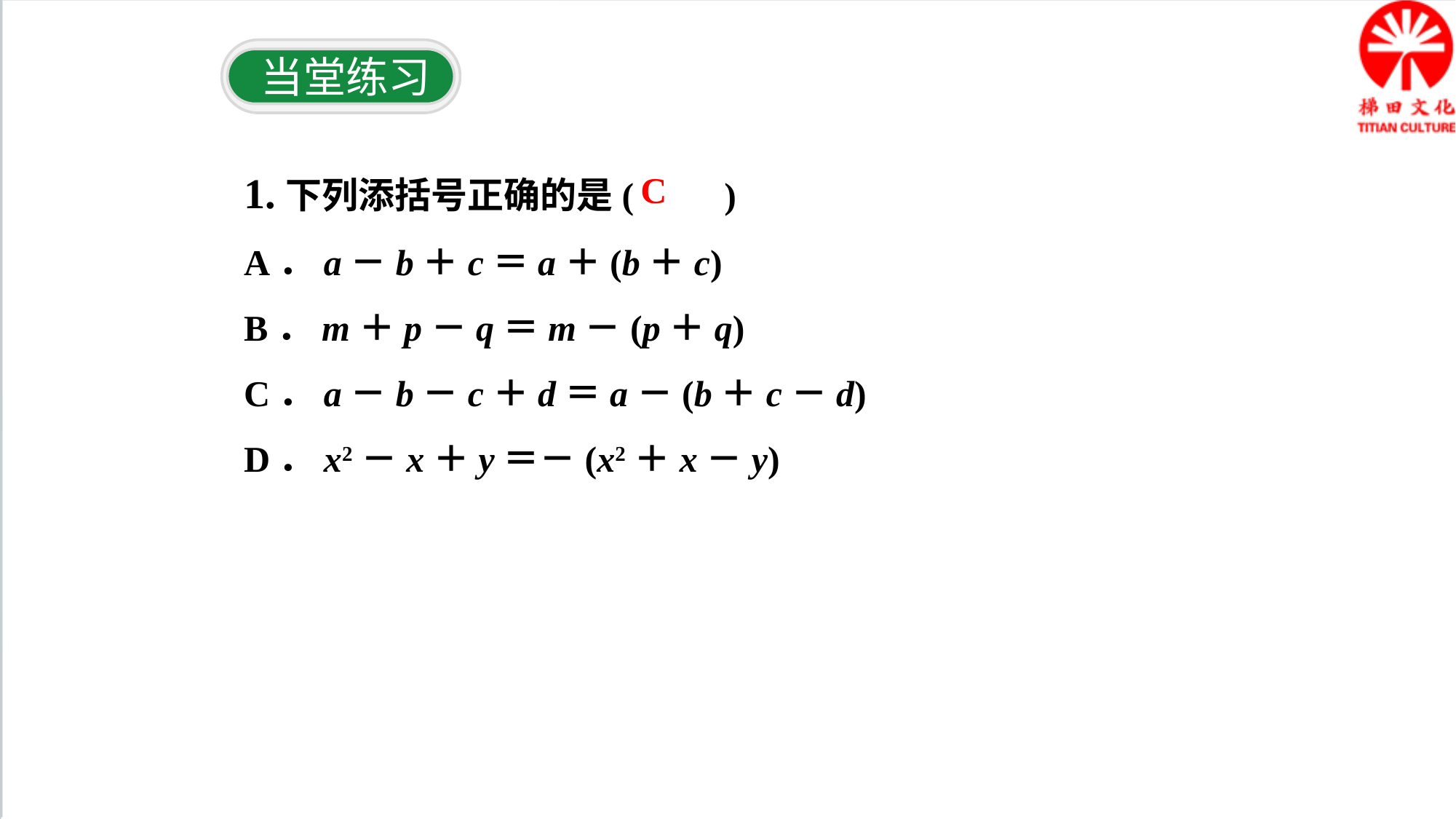

当堂练习
1.下列添括号正确的是(　　)
A．a－b＋c＝a＋(b＋c)
B．m＋p－q＝m－(p＋q)
C．a－b－c＋d＝a－(b＋c－d)
D．x2－x＋y＝－(x2＋x－y)
C